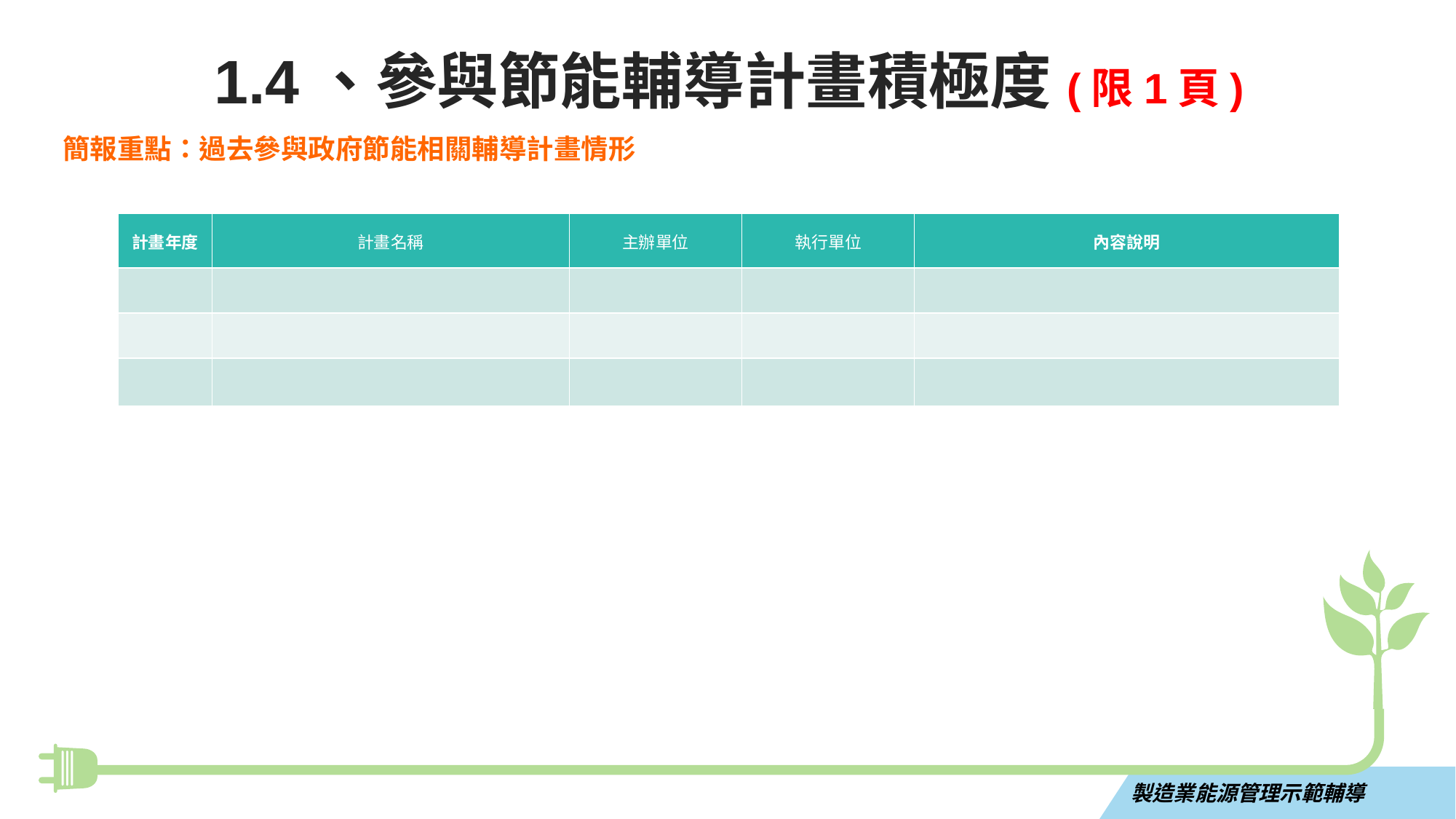

1.4、參與節能輔導計畫積極度(限1頁)
簡報重點：過去參與政府節能相關輔導計畫情形
| 計畫年度 | 計畫名稱 | 主辦單位 | 執行單位 | 內容說明 |
| --- | --- | --- | --- | --- |
|  |  |  |  |  |
|  |  |  |  |  |
|  |  |  |  |  |